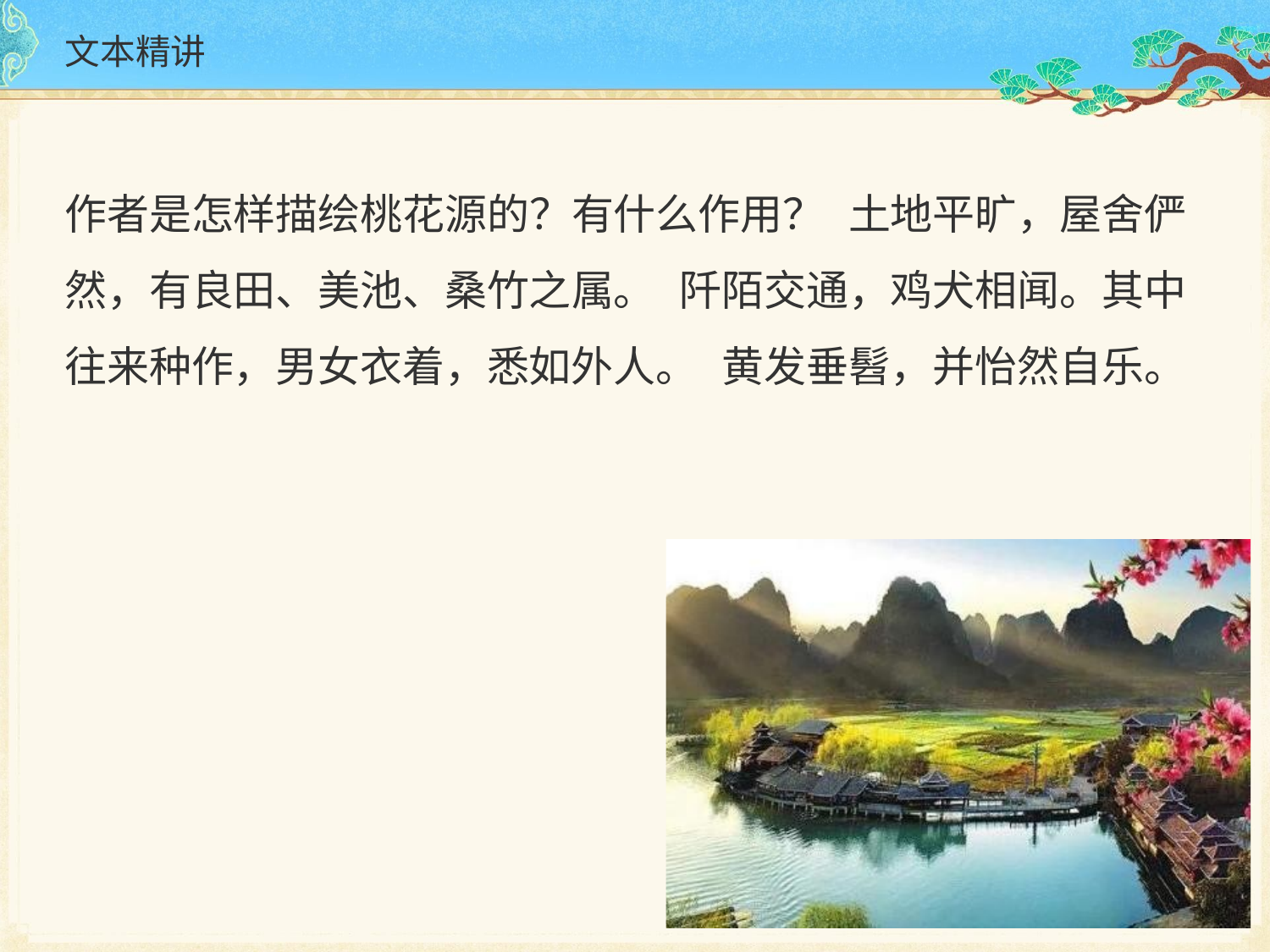

# 文本精讲
作者是怎样描绘桃花源的？有什么作用？  土地平旷，屋舍俨然，有良田、美池、桑竹之属。  阡陌交通，鸡犬相闻。其中往来种作，男女衣着，悉如外人。  黄发垂髫，并怡然自乐。